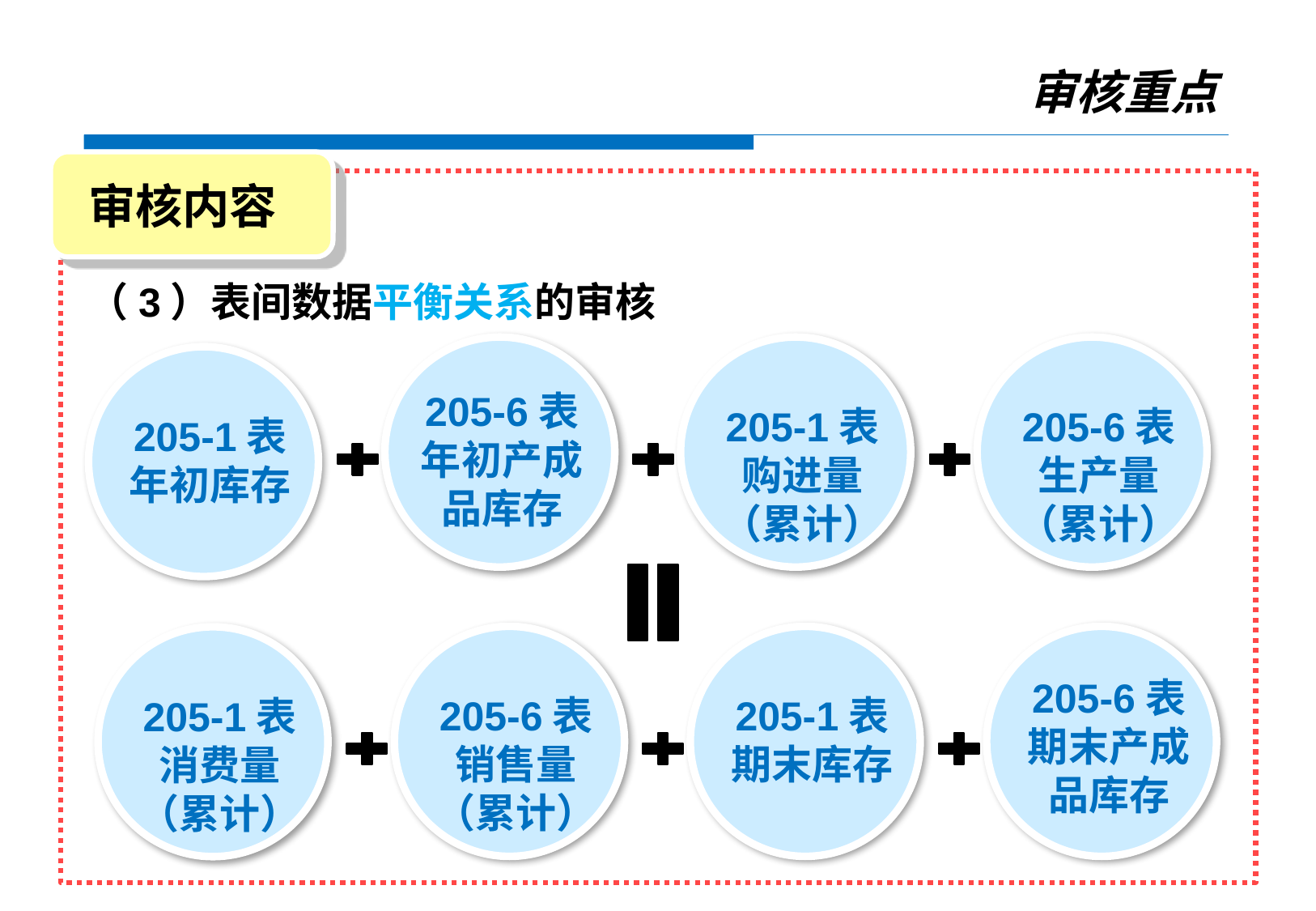

审核重点

审核内容

（3）表间数据平衡关系的审核

205-6表
年初产成品库存

205-1表
购进量（累计）

205-6表
生产量
（累计）

205-1表
年初库存

205-6表
销售量
（累计）

205-1表
期末库存

205-6表
期末产成品库存

205-1表
消费量
（累计）